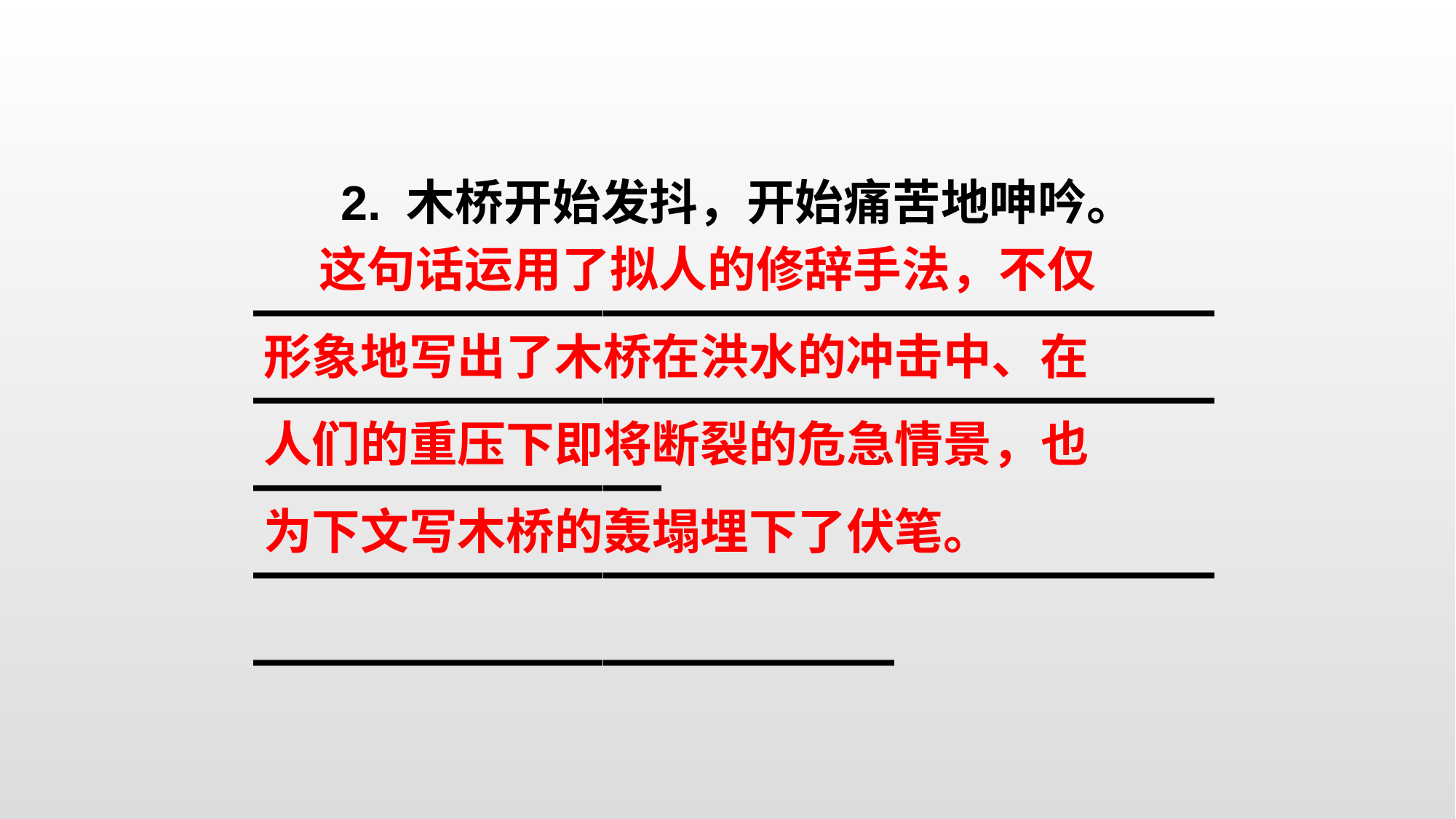

2. 木桥开始发抖，开始痛苦地呻吟。
________________________________________________________________________________
_______________________________________________________

    这句话运用了拟人的修辞手法，不仅形象地写出了木桥在洪水的冲击中、在人们的重压下即将断裂的危急情景，也为下文写木桥的轰塌埋下了伏笔。